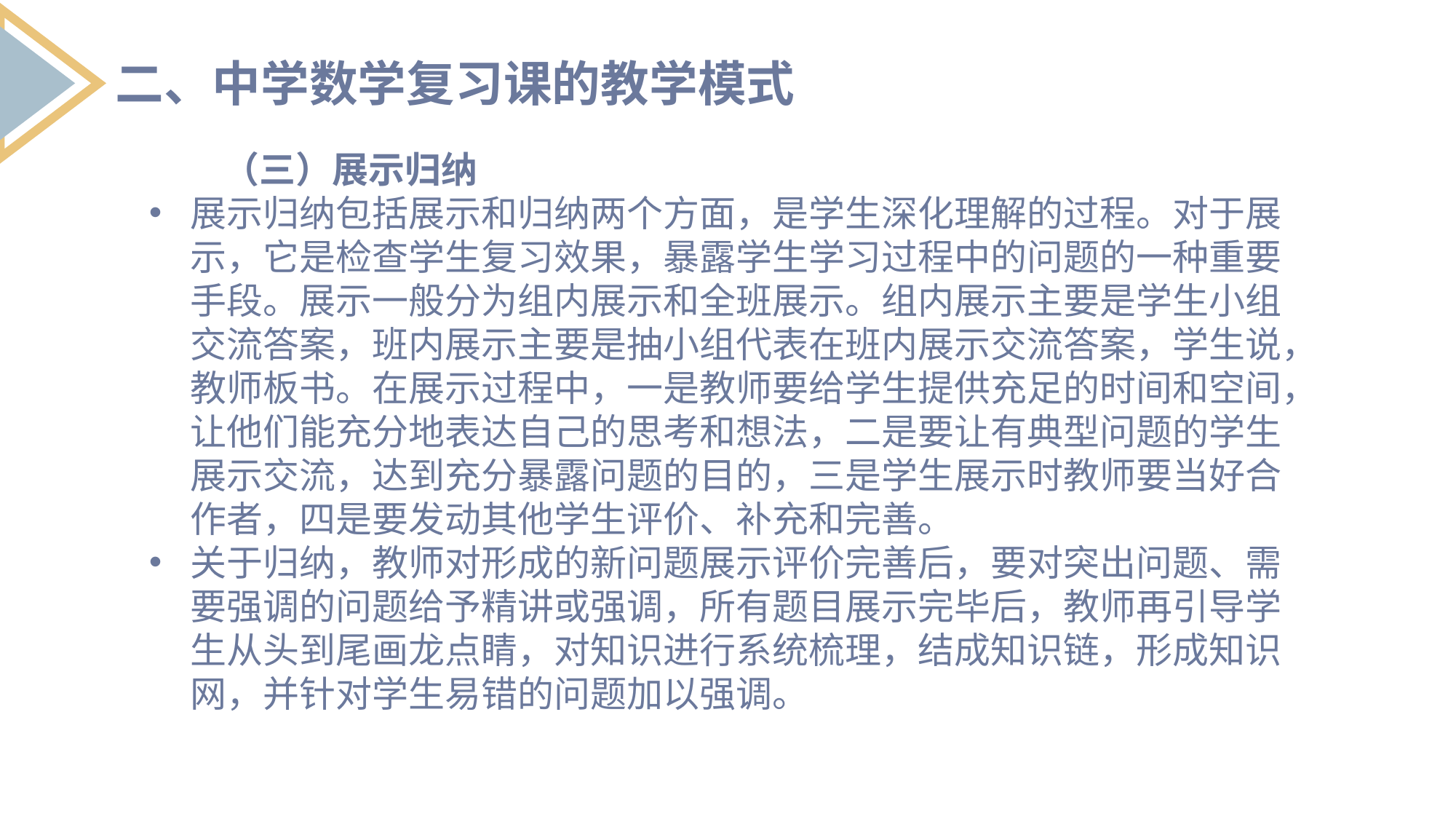

二、中学数学复习课的教学模式
        （三）展示归纳
展示归纳包括展示和归纳两个方面，是学生深化理解的过程。对于展示，它是检查学生复习效果，暴露学生学习过程中的问题的一种重要手段。展示一般分为组内展示和全班展示。组内展示主要是学生小组交流答案，班内展示主要是抽小组代表在班内展示交流答案，学生说，教师板书。在展示过程中，一是教师要给学生提供充足的时间和空间，让他们能充分地表达自己的思考和想法，二是要让有典型问题的学生展示交流，达到充分暴露问题的目的，三是学生展示时教师要当好合作者，四是要发动其他学生评价、补充和完善。
关于归纳，教师对形成的新问题展示评价完善后，要对突出问题、需要强调的问题给予精讲或强调，所有题目展示完毕后，教师再引导学生从头到尾画龙点睛，对知识进行系统梳理，结成知识链，形成知识网，并针对学生易错的问题加以强调。